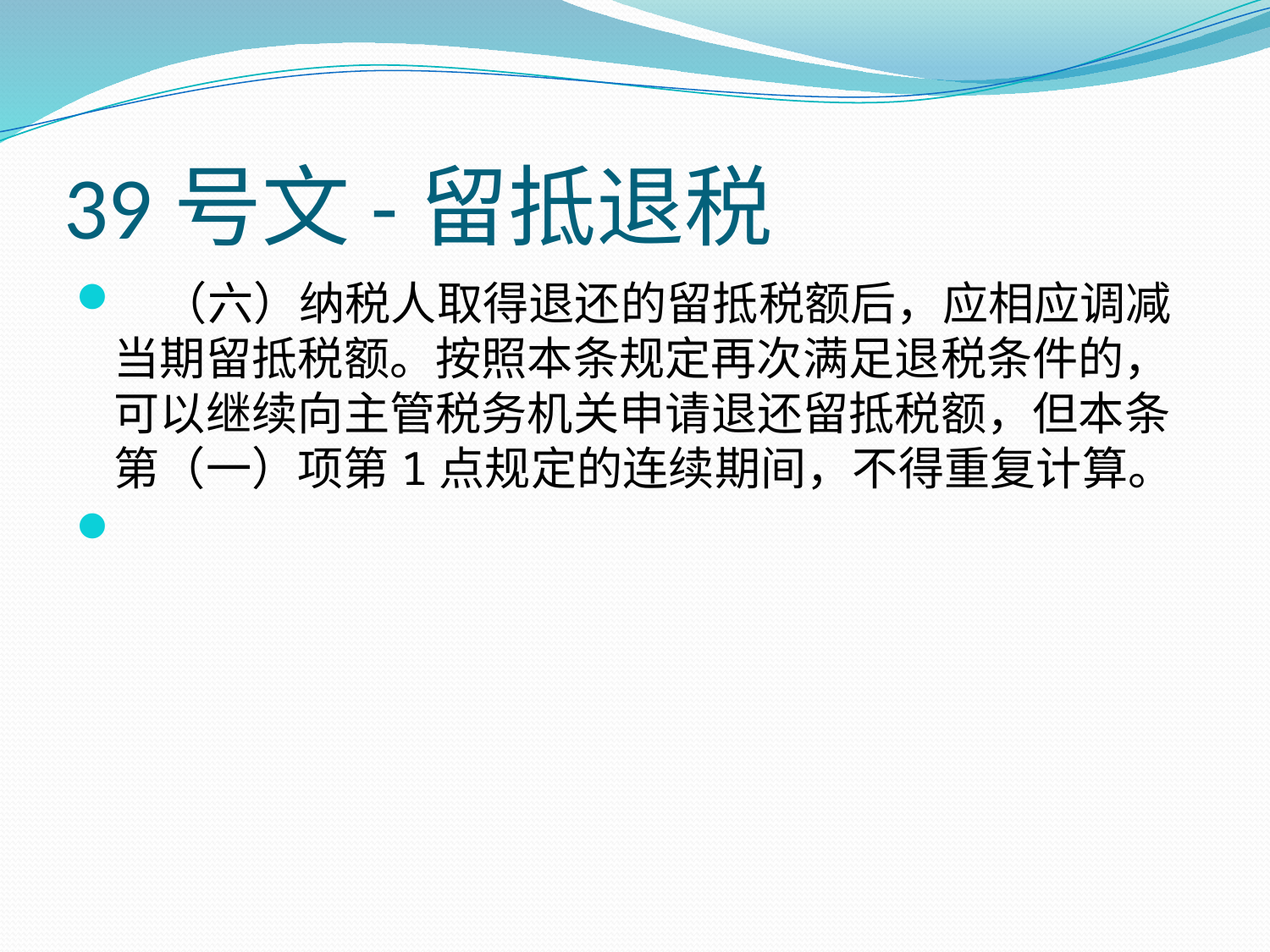

# 39号文-留抵退税
   （六）纳税人取得退还的留抵税额后，应相应调减当期留抵税额。按照本条规定再次满足退税条件的，可以继续向主管税务机关申请退还留抵税额，但本条第（一）项第1点规定的连续期间，不得重复计算。